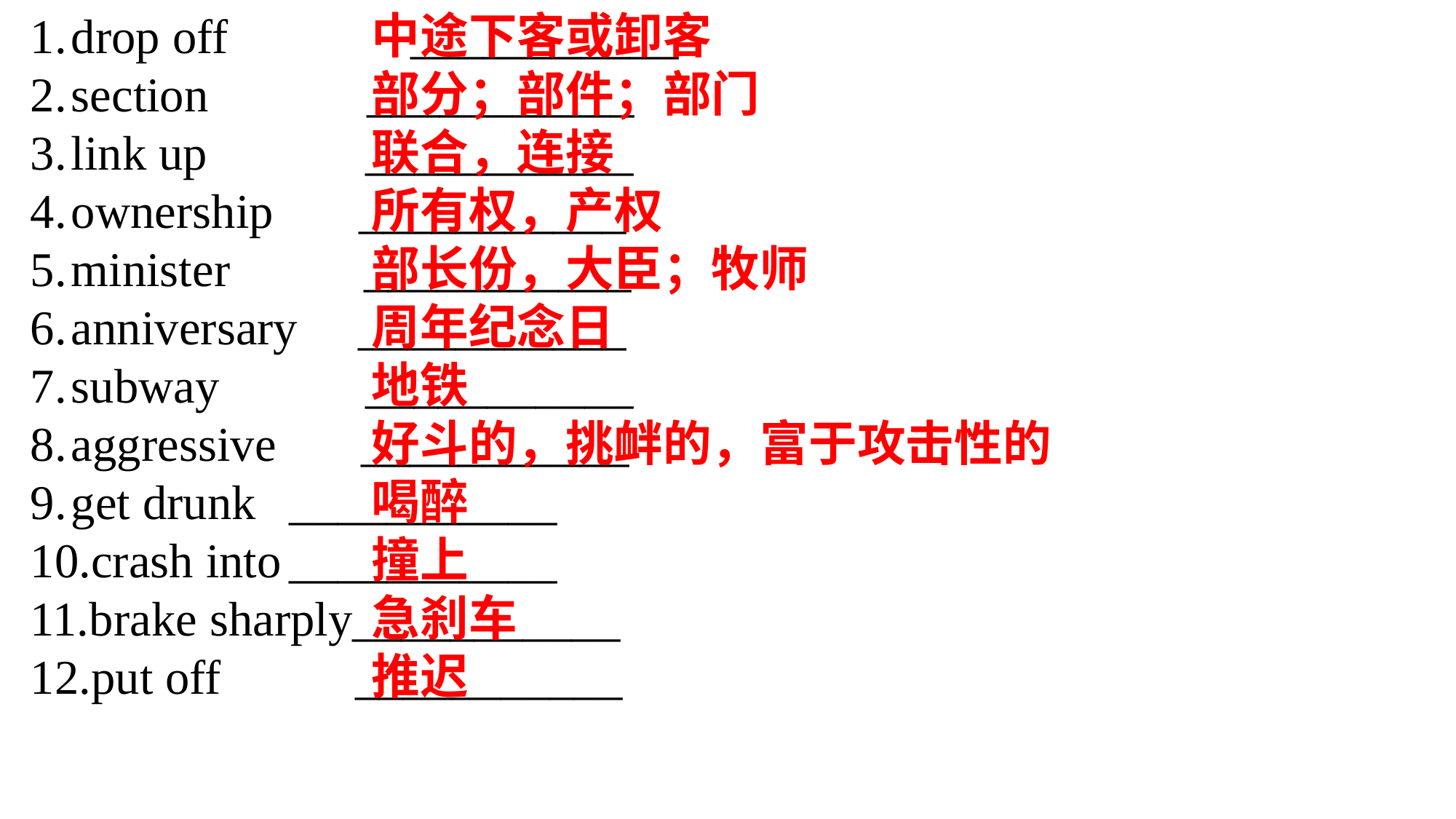

drop off         	 ___________
section             ___________
link up             ___________
ownership       ___________
minister           ___________
anniversary     ___________
subway            ___________
aggressive       ___________
get drunk  	___________
crash into	___________
brake sharply___________
put off           ___________
中途下客或卸客
部分；部件；部门
联合，连接
所有权，产权
部长份，大臣；牧师
周年纪念日
地铁
好斗的，挑衅的，富于攻击性的
喝醉
撞上
急刹车
推迟